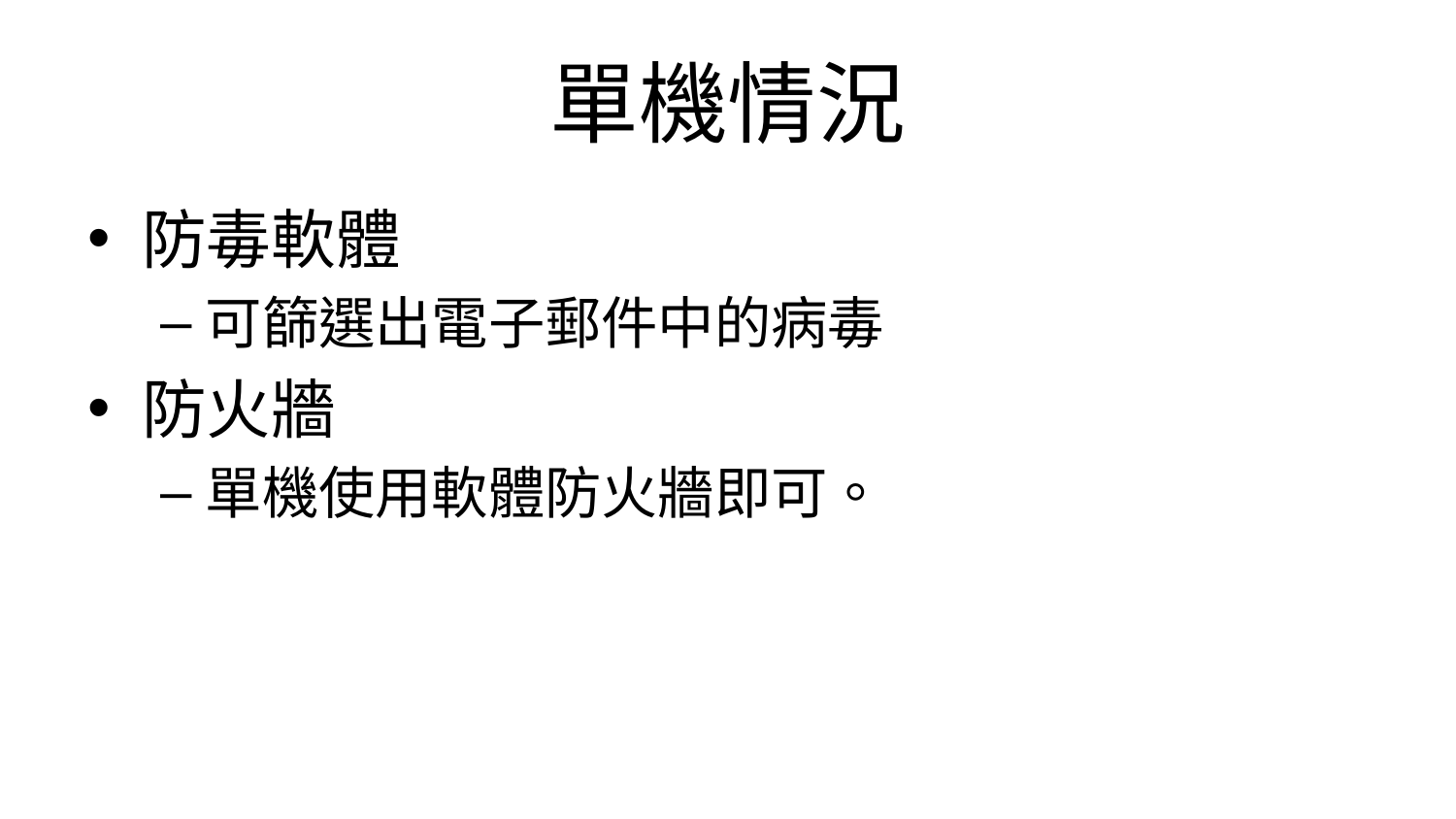

# 單機情況
防毒軟體
可篩選出電子郵件中的病毒
防火牆
單機使用軟體防火牆即可。